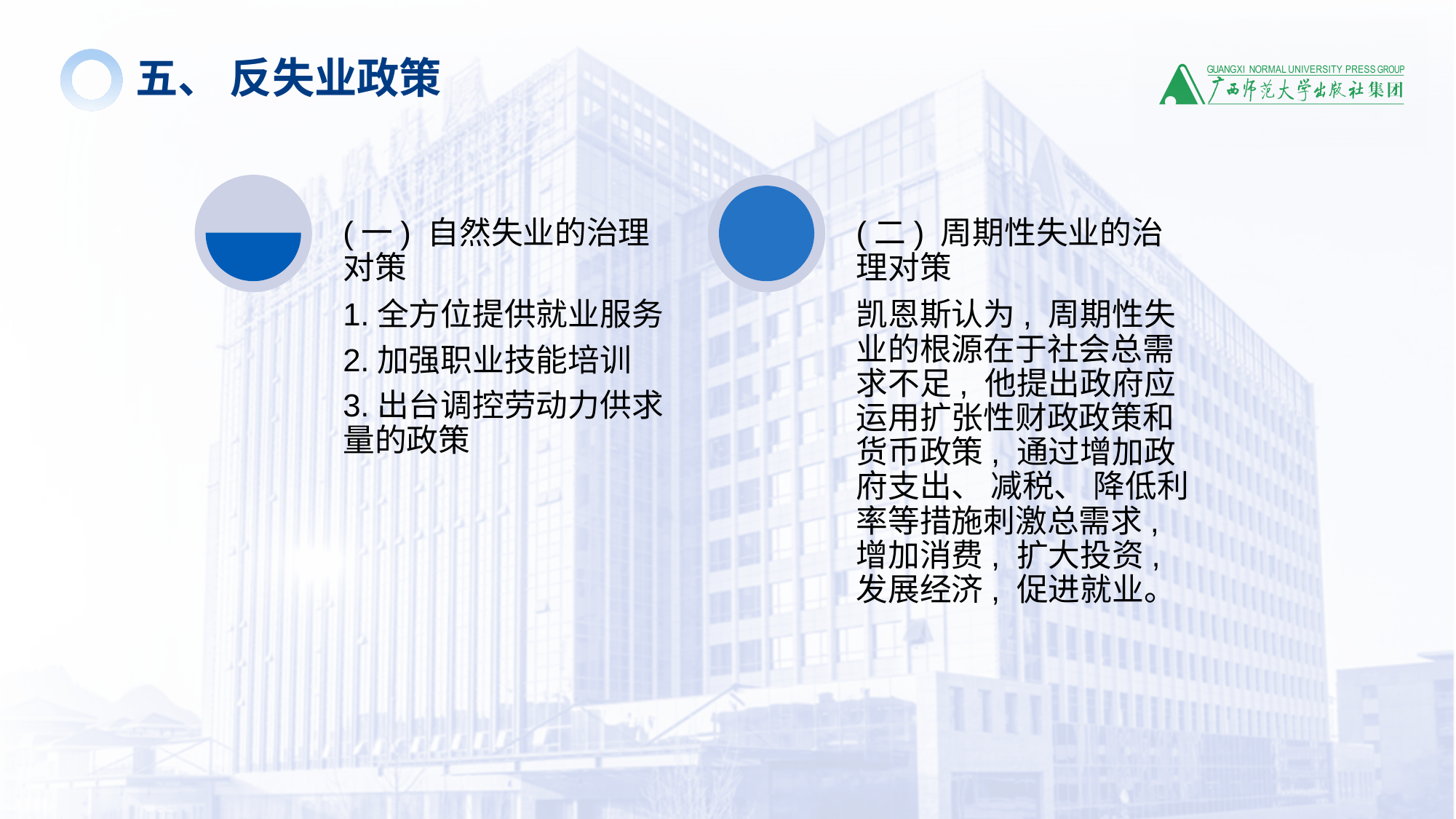

五、 反失业政策

1.全方位提供就业服务
2.加强职业技能培训
3.出台调控劳动力供求量的政策
(一) 自然失业的治理对策
凯恩斯认为, 周期性失业的根源在于社会总需求不足, 他提出政府应运用扩张性财政政策和货币政策, 通过增加政府支出、 减税、 降低利率等措施刺激总需求, 增加消费, 扩大投资, 发展经济, 促进就业。
(二) 周期性失业的治理对策